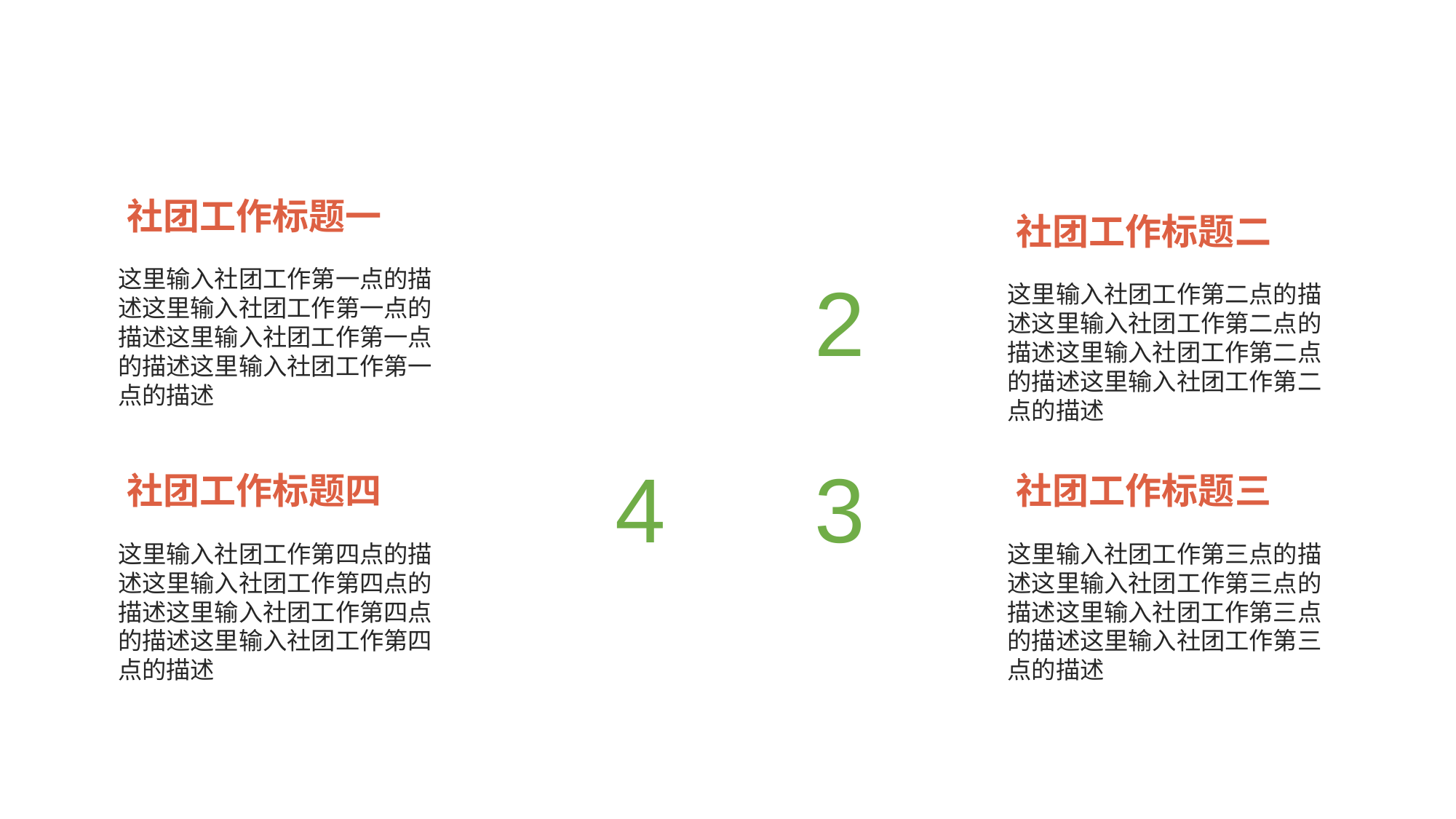

社团工作标题一
1
社团工作标题二
这里输入社团工作第一点的描述这里输入社团工作第一点的描述这里输入社团工作第一点的描述这里输入社团工作第一点的描述
2
这里输入社团工作第二点的描述这里输入社团工作第二点的描述这里输入社团工作第二点的描述这里输入社团工作第二点的描述
4
3
社团工作标题四
社团工作标题三
这里输入社团工作第四点的描述这里输入社团工作第四点的描述这里输入社团工作第四点的描述这里输入社团工作第四点的描述
这里输入社团工作第三点的描述这里输入社团工作第三点的描述这里输入社团工作第三点的描述这里输入社团工作第三点的描述